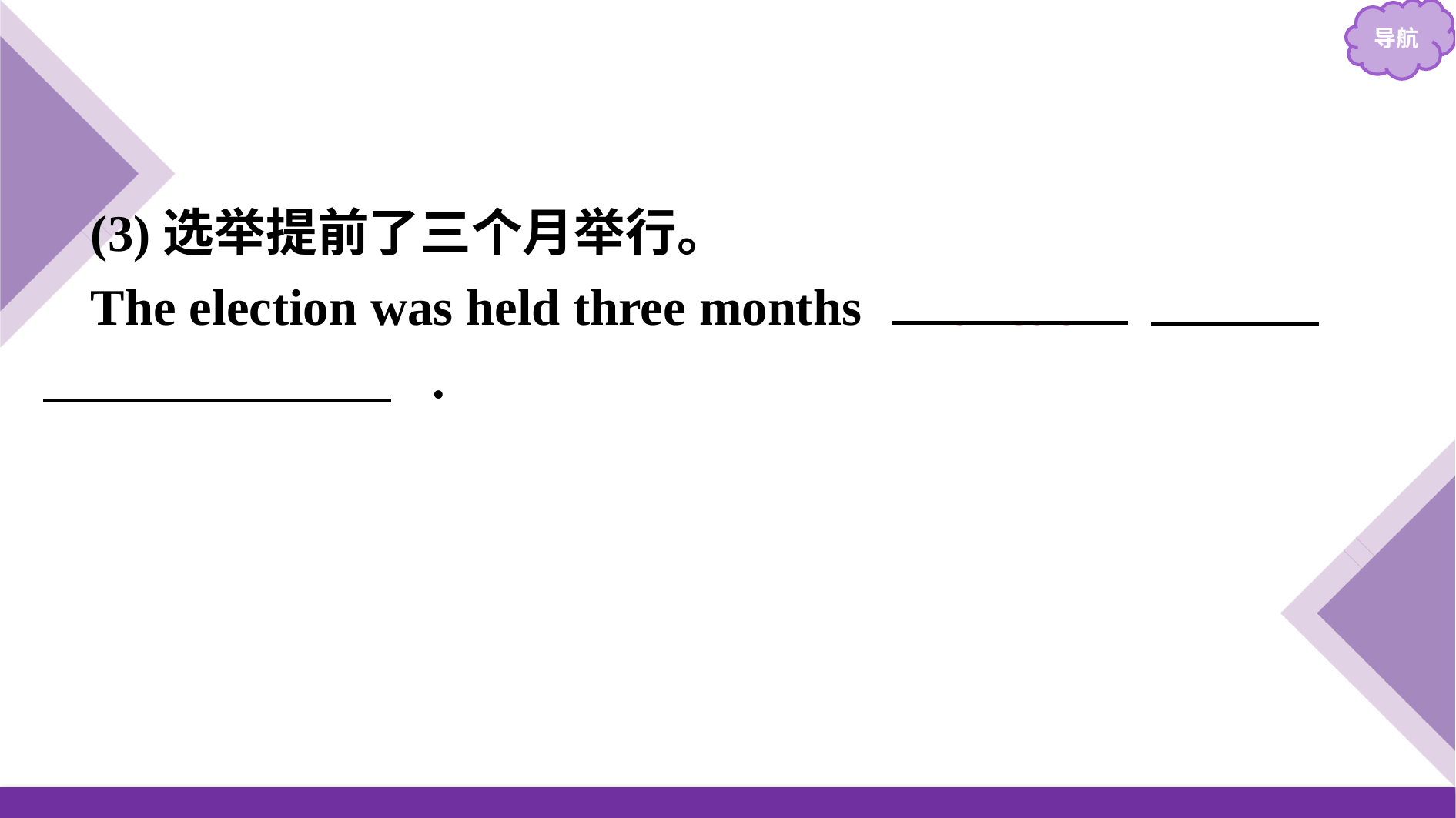

(3)选举提前了三个月举行。
The election was held three months 　ahead　 　of　 　schedule/time　.